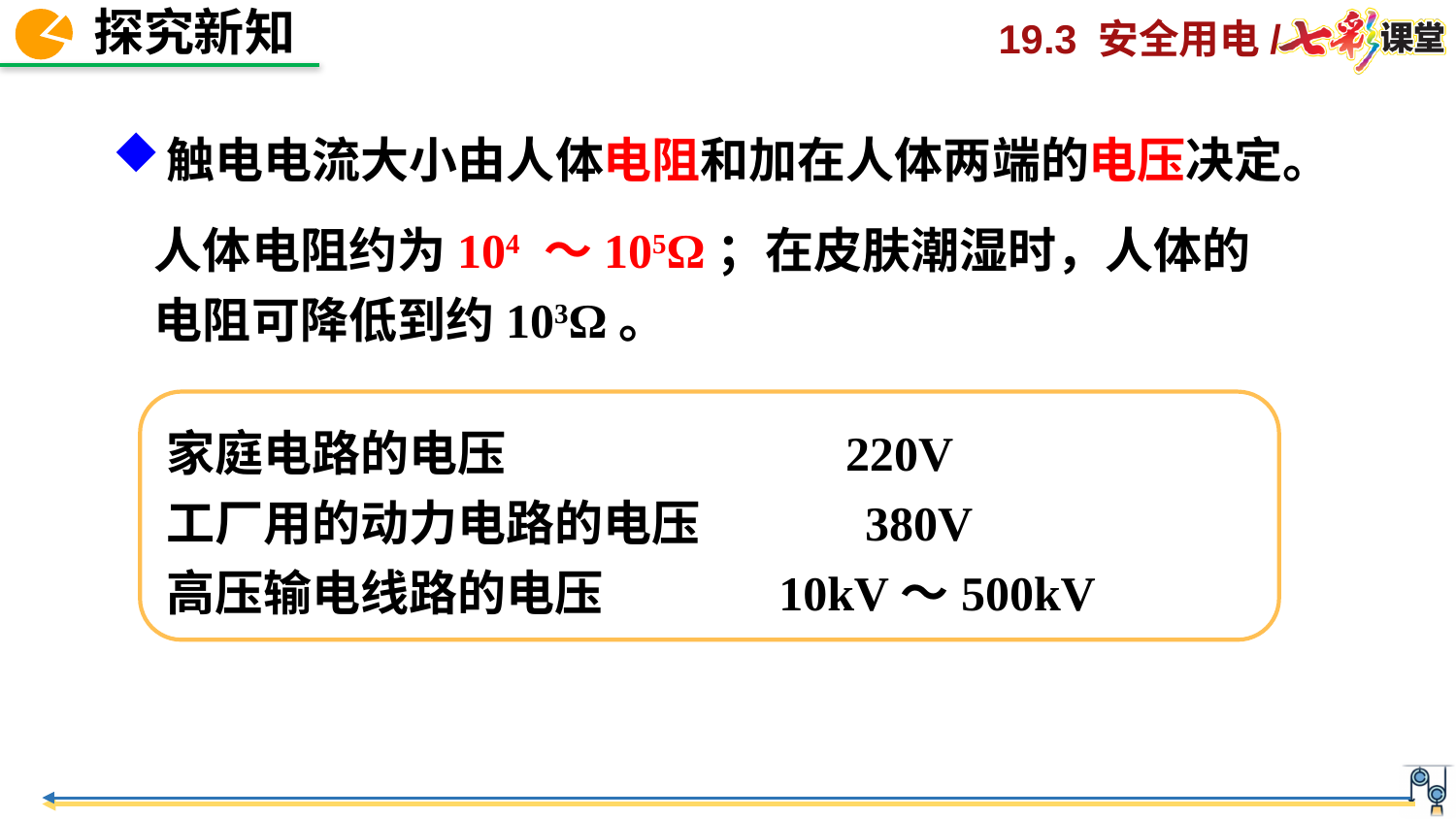

触电电流大小由人体电阻和加在人体两端的电压决定。
人体电阻约为104 ～105Ω；在皮肤潮湿时，人体的电阻可降低到约103Ω。
家庭电路的电压                              220V
工厂用的动力电路的电压              380V
高压输电线路的电压               10kV～500kV